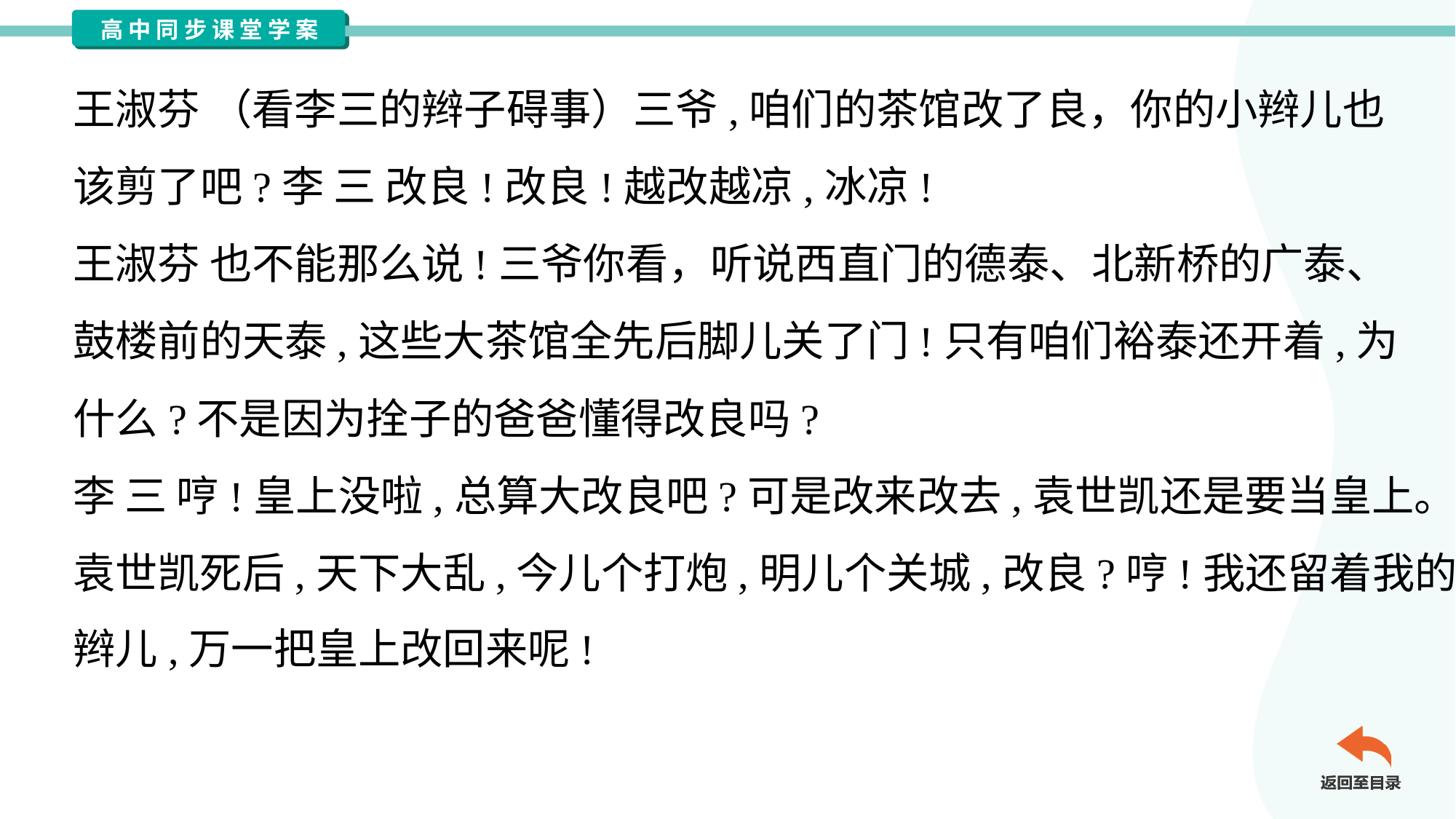

王淑芬 （看李三的辫子碍事）三爷,咱们的茶馆改了良，你的小辫儿也
该剪了吧?李 三 改良!改良!越改越凉,冰凉!
王淑芬 也不能那么说!三爷你看，听说西直门的德泰、北新桥的广泰、
鼓楼前的天泰,这些大茶馆全先后脚儿关了门!只有咱们裕泰还开着,为
什么?不是因为拴子的爸爸懂得改良吗?
李 三 哼!皇上没啦,总算大改良吧?可是改来改去,袁世凯还是要当皇上。
袁世凯死后,天下大乱,今儿个打炮,明儿个关城,改良?哼!我还留着我的小
辫儿,万一把皇上改回来呢!#2.2